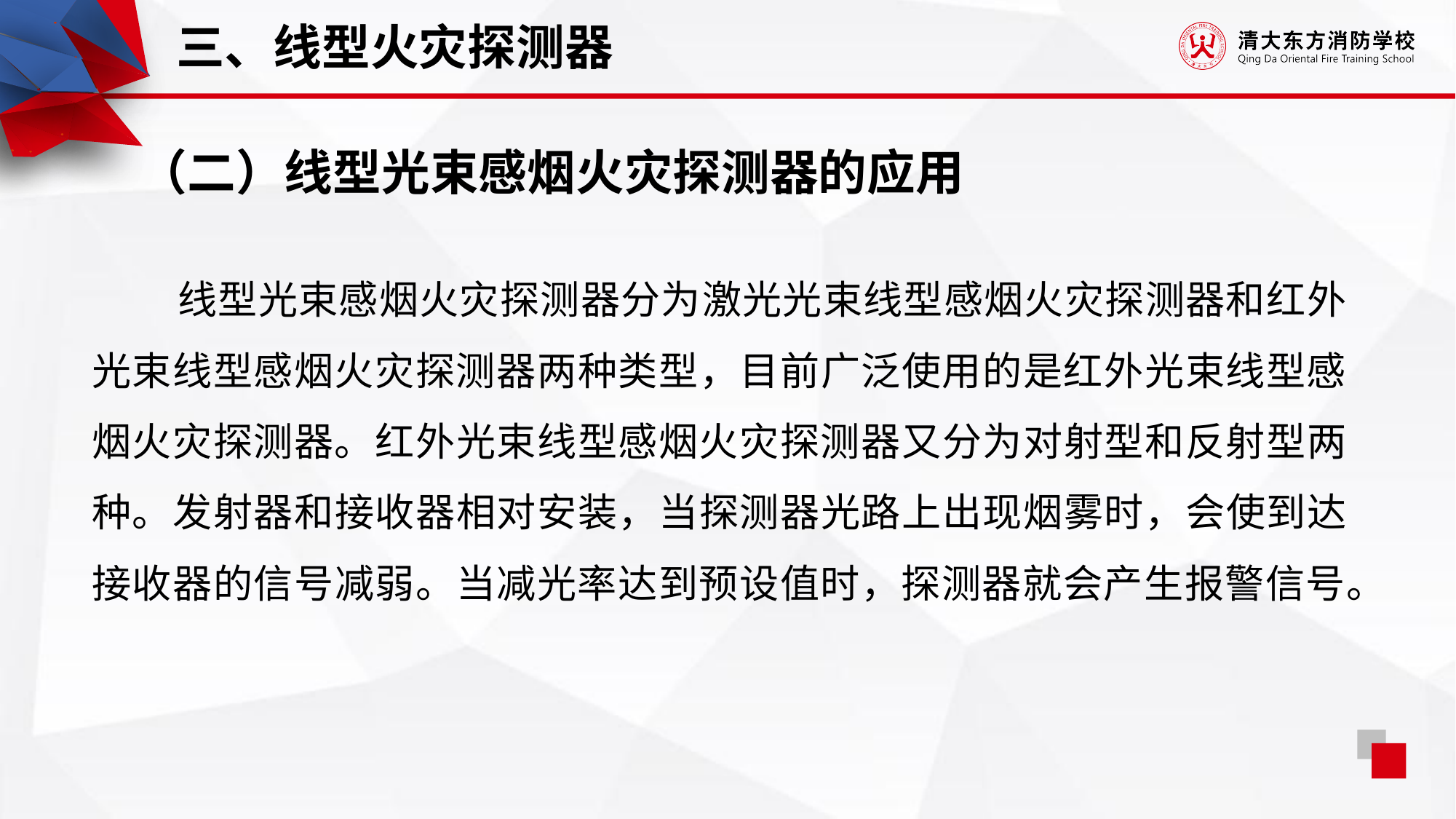

三、线型火灾探测器

（二）线型光束感烟火灾探测器的应用
线型光束感烟火灾探测器分为激光光束线型感烟火灾探测器和红外光束线型感烟火灾探测器两种类型，目前广泛使用的是红外光束线型感烟火灾探测器。红外光束线型感烟火灾探测器又分为对射型和反射型两种。发射器和接收器相对安装，当探测器光路上出现烟雾时，会使到达接收器的信号减弱。当减光率达到预设值时，探测器就会产生报警信号。